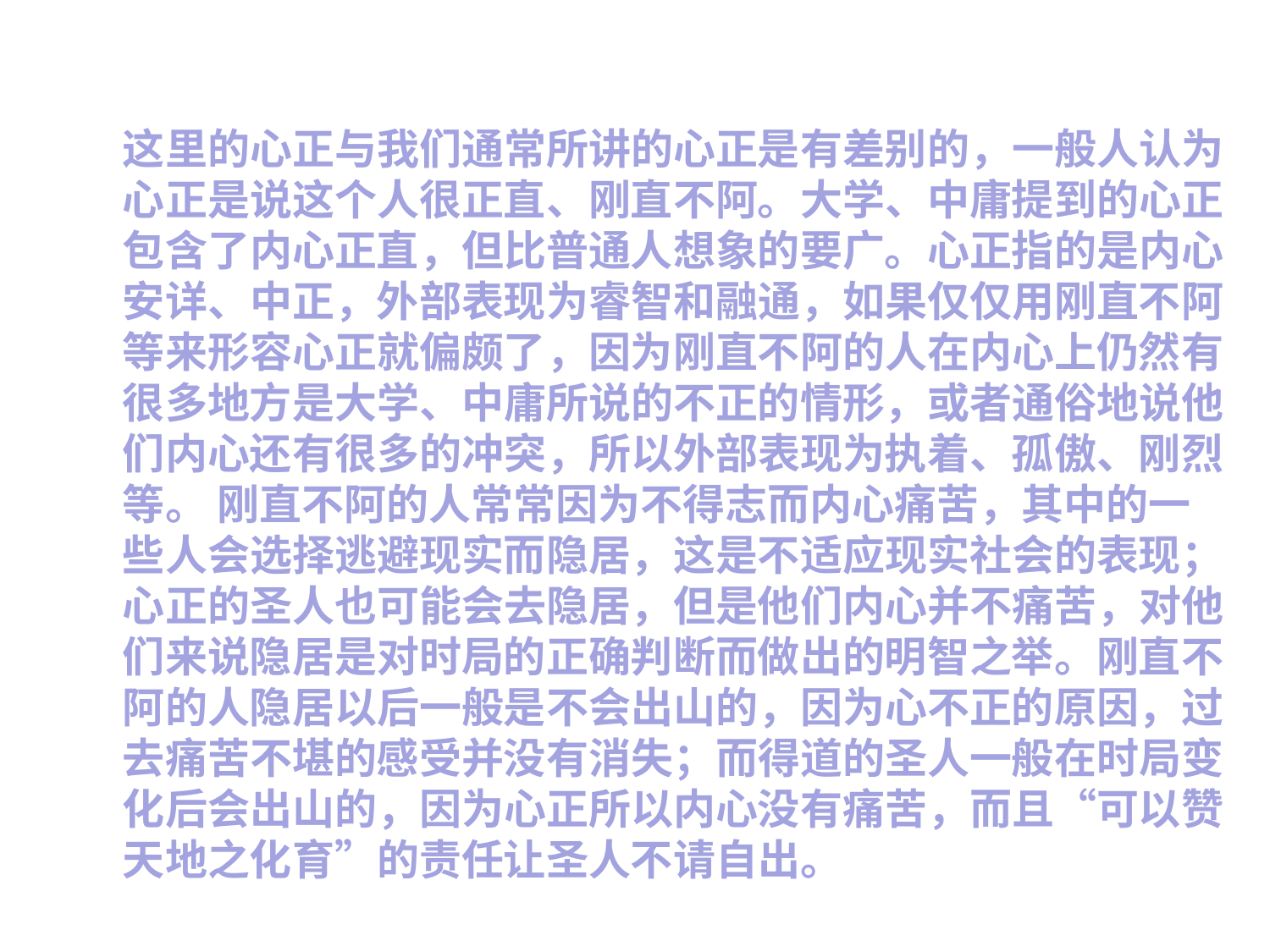

这里的心正与我们通常所讲的心正是有差别的，一般人认为心正是说这个人很正直、刚直不阿。大学、中庸提到的心正包含了内心正直，但比普通人想象的要广。心正指的是内心安详、中正，外部表现为睿智和融通，如果仅仅用刚直不阿等来形容心正就偏颇了，因为刚直不阿的人在内心上仍然有很多地方是大学、中庸所说的不正的情形，或者通俗地说他们内心还有很多的冲突，所以外部表现为执着、孤傲、刚烈等。 刚直不阿的人常常因为不得志而内心痛苦，其中的一些人会选择逃避现实而隐居，这是不适应现实社会的表现；心正的圣人也可能会去隐居，但是他们内心并不痛苦，对他们来说隐居是对时局的正确判断而做出的明智之举。刚直不阿的人隐居以后一般是不会出山的，因为心不正的原因，过去痛苦不堪的感受并没有消失；而得道的圣人一般在时局变化后会出山的，因为心正所以内心没有痛苦，而且“可以赞天地之化育”的责任让圣人不请自出。